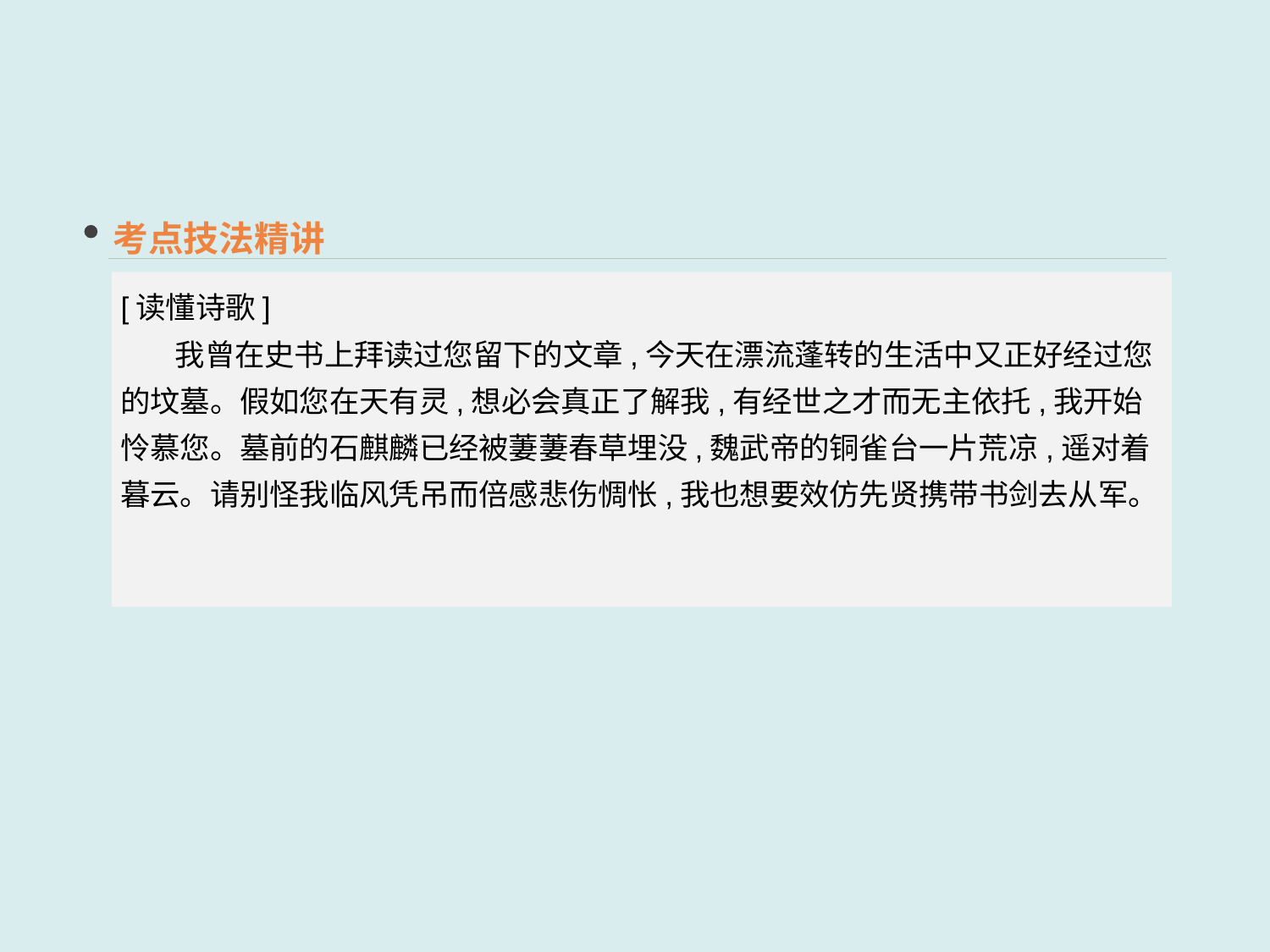

考点技法精讲

[读懂诗歌]
       我曾在史书上拜读过您留下的文章,今天在漂流蓬转的生活中又正好经过您的坟墓。假如您在天有灵,想必会真正了解我,有经世之才而无主依托,我开始怜慕您。墓前的石麒麟已经被萋萋春草埋没,魏武帝的铜雀台一片荒凉,遥对着暮云。请别怪我临风凭吊而倍感悲伤惆怅,我也想要效仿先贤携带书剑去从军。